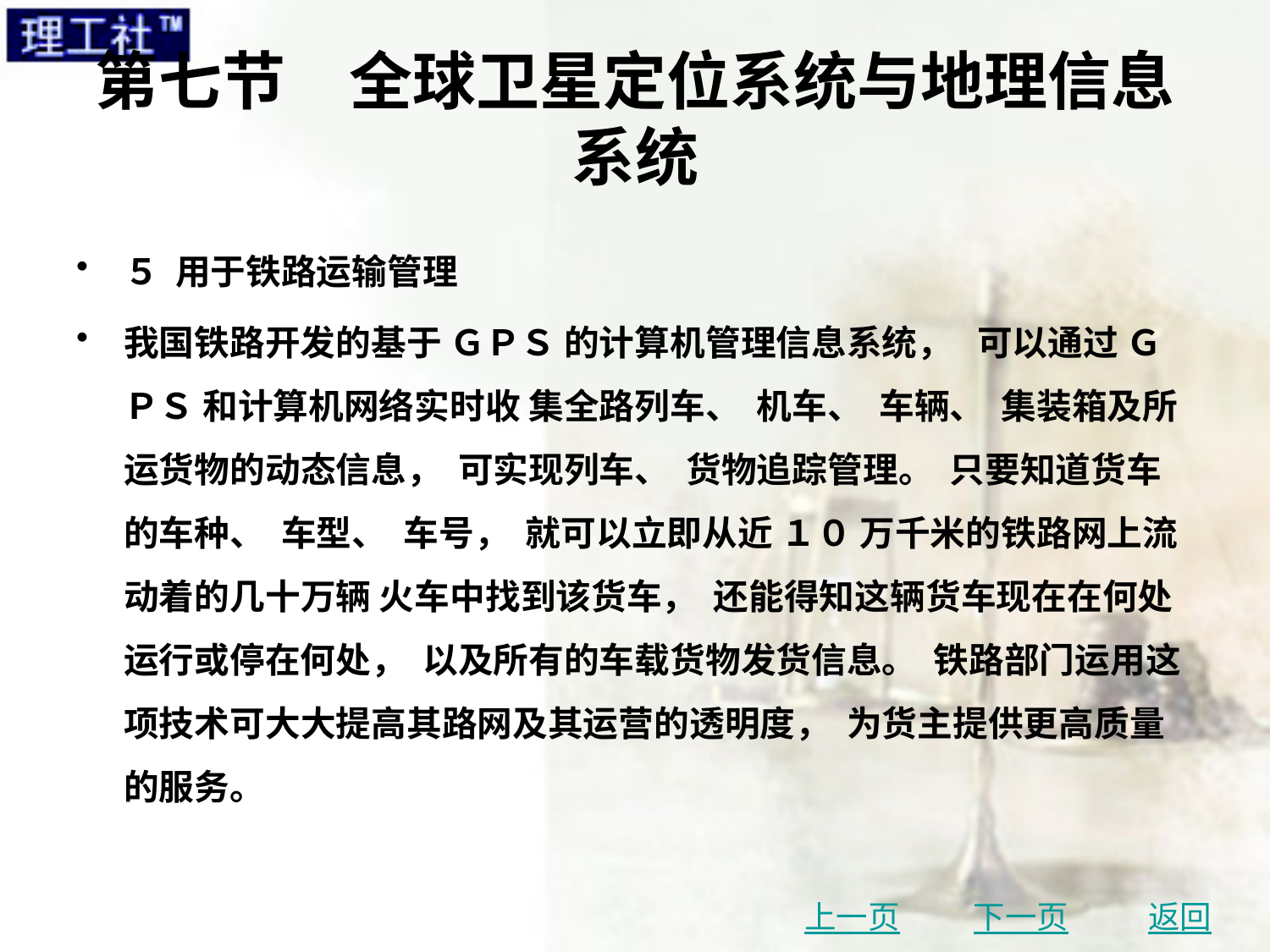

# 第七节　全球卫星定位系统与地理信息系统
５  用于铁路运输管理
我国铁路开发的基于 ＧＰＳ 的计算机管理信息系统，   可以通过 ＧＰＳ 和计算机网络实时收 集全路列车、  机车、  车辆、  集装箱及所运货物的动态信息，  可实现列车、  货物追踪管理。  只要知道货车的车种、  车型、  车号，  就可以立即从近 １０ 万千米的铁路网上流动着的几十万辆 火车中找到该货车，  还能得知这辆货车现在在何处运行或停在何处，  以及所有的车载货物发货信息。  铁路部门运用这项技术可大大提高其路网及其运营的透明度，  为货主提供更高质量 的服务。

上一页
下一页
返回